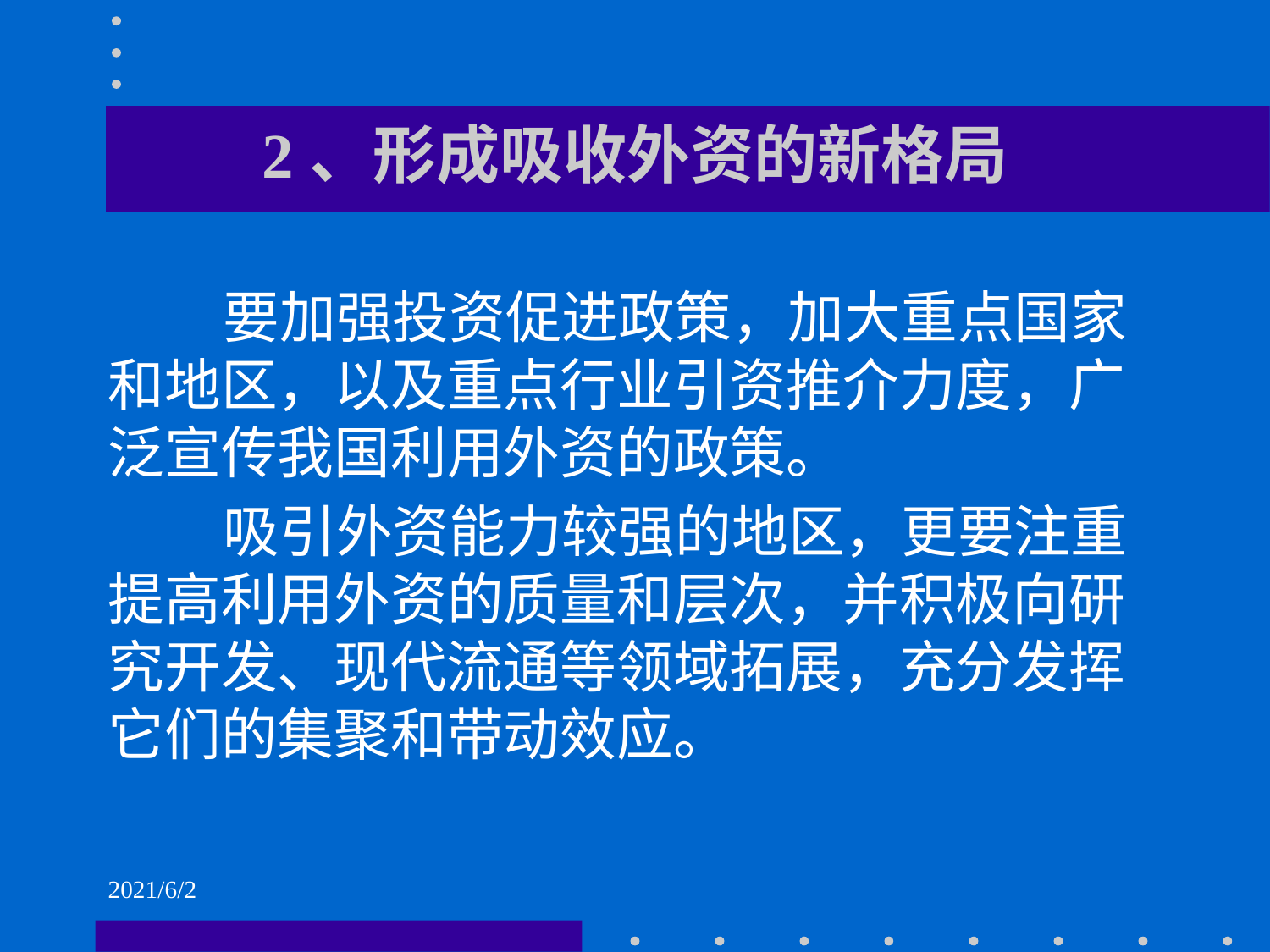

# 2、形成吸收外资的新格局
        要加强投资促进政策，加大重点国家和地区，以及重点行业引资推介力度，广泛宣传我国利用外资的政策。
        吸引外资能力较强的地区，更要注重提高利用外资的质量和层次，并积极向研究开发、现代流通等领域拓展，充分发挥它们的集聚和带动效应。

2021/6/2